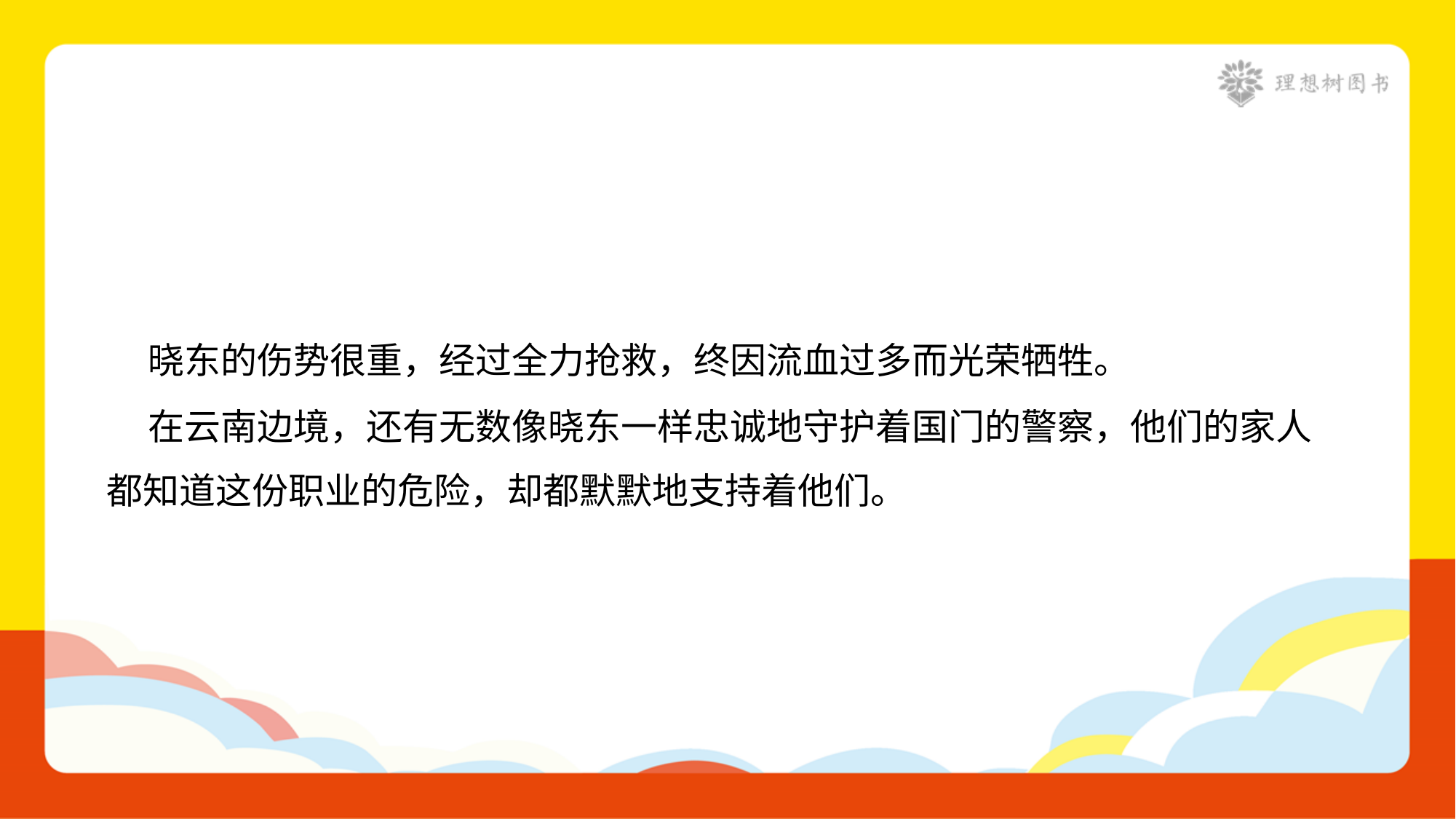

晓东的伤势很重，经过全力抢救，终因流血过多而光荣牺牲。
    在云南边境，还有无数像晓东一样忠诚地守护着国门的警察，他们的家人
都知道这份职业的危险，却都默默地支持着他们。